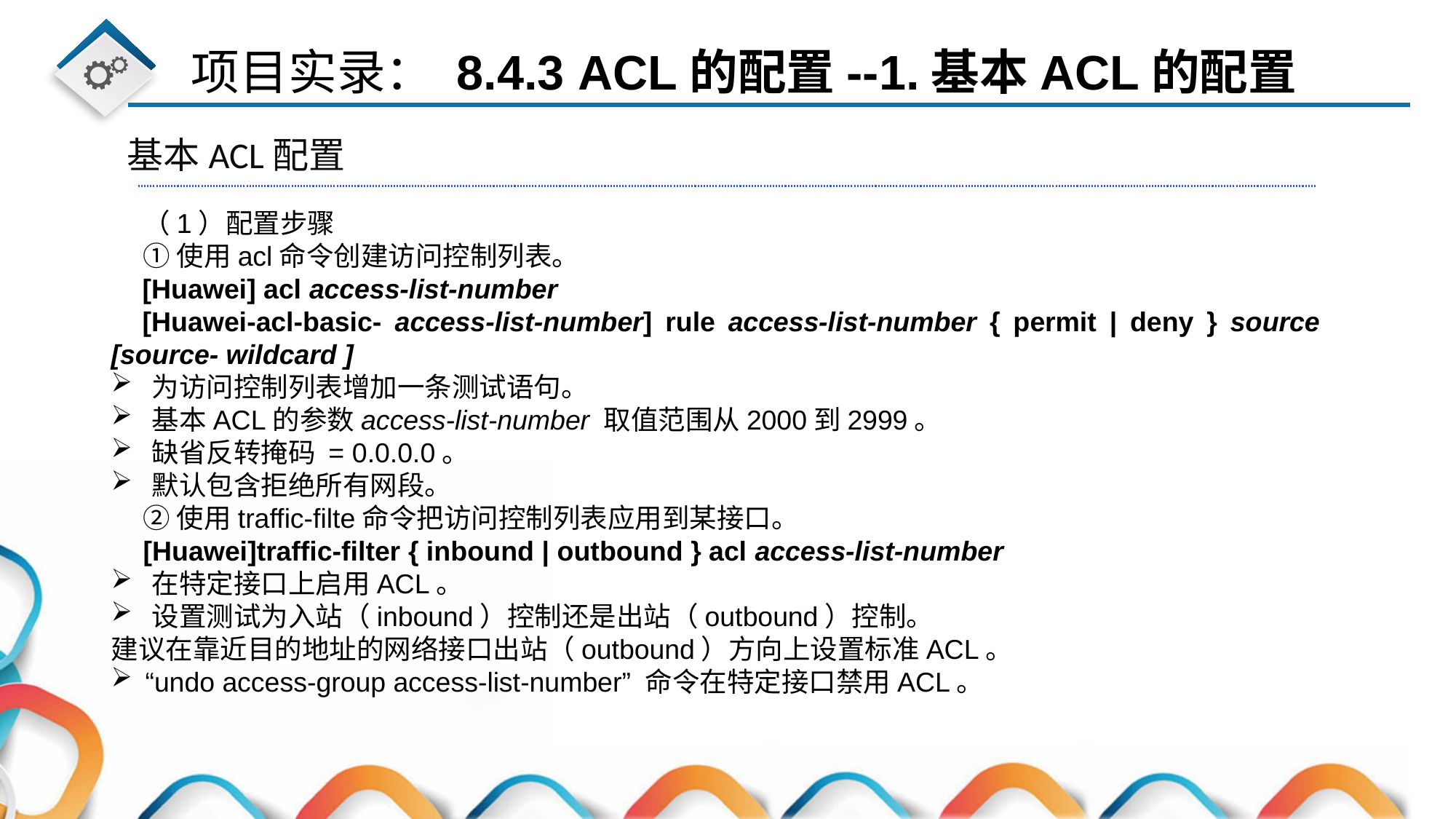

基本ACL配置

（1）配置步骤
①使用acl命令创建访问控制列表。
[Huawei] acl access-list-number
[Huawei-acl-basic- access-list-number] rule access-list-number { permit | deny } source [source- wildcard ]
为访问控制列表增加一条测试语句。
基本ACL的参数access-list-number 取值范围从2000到2999。
缺省反转掩码 = 0.0.0.0。
默认包含拒绝所有网段。
②使用traffic-filte命令把访问控制列表应用到某接口。
[Huawei]traffic-filter { inbound | outbound } acl access-list-number
在特定接口上启用ACL。
设置测试为入站（inbound）控制还是出站（outbound）控制。
建议在靠近目的地址的网络接口出站（outbound）方向上设置标准ACL。
“undo access-group access-list-number” 命令在特定接口禁用ACL。